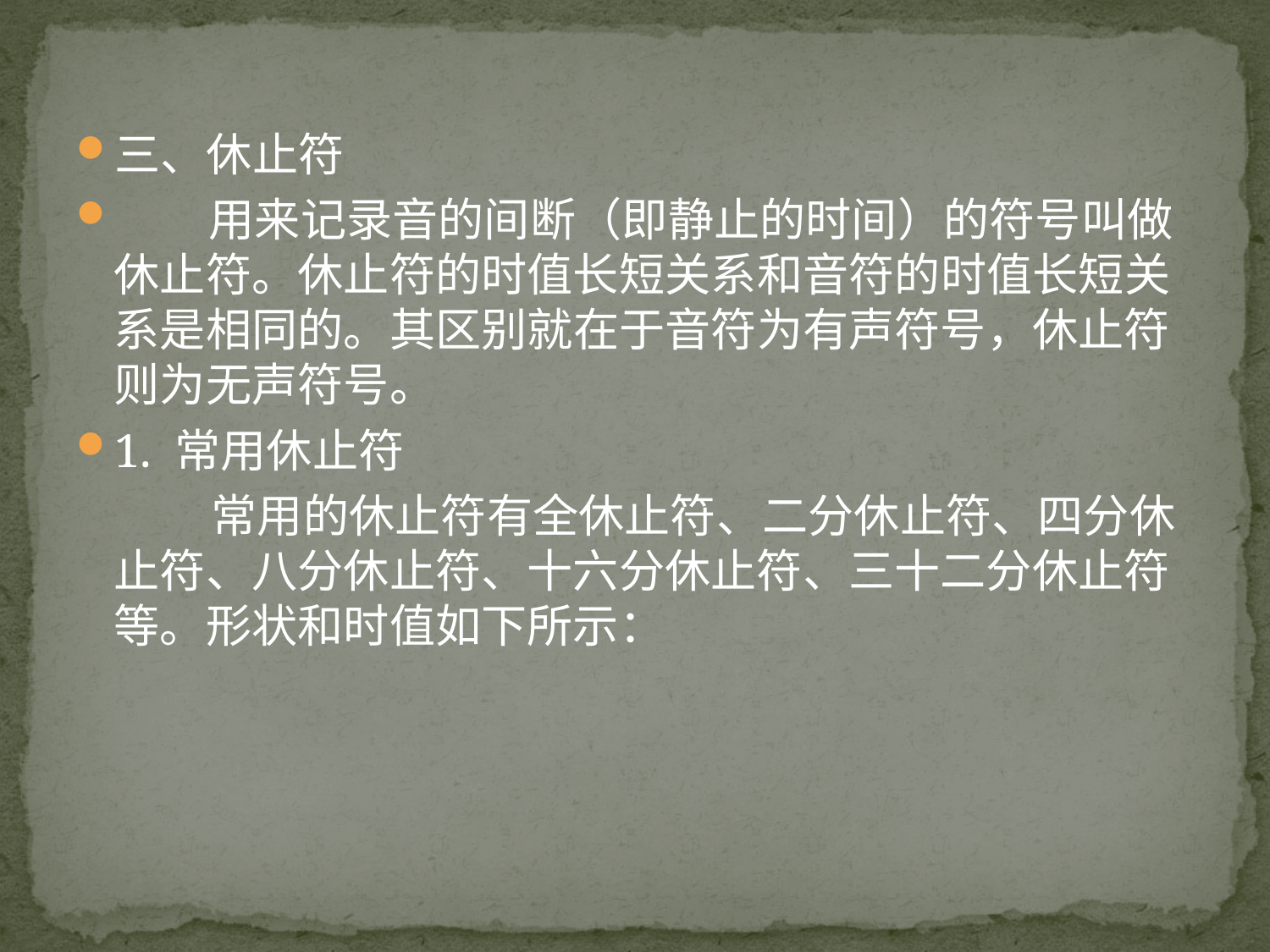

三、休止符
        用来记录音的间断（即静止的时间）的符号叫做休止符。休止符的时值长短关系和音符的时值长短关系是相同的。其区别就在于音符为有声符号，休止符则为无声符号。
1. 常用休止符
            常用的休止符有全休止符、二分休止符、四分休止符、八分休止符、十六分休止符、三十二分休止符等。形状和时值如下所示：